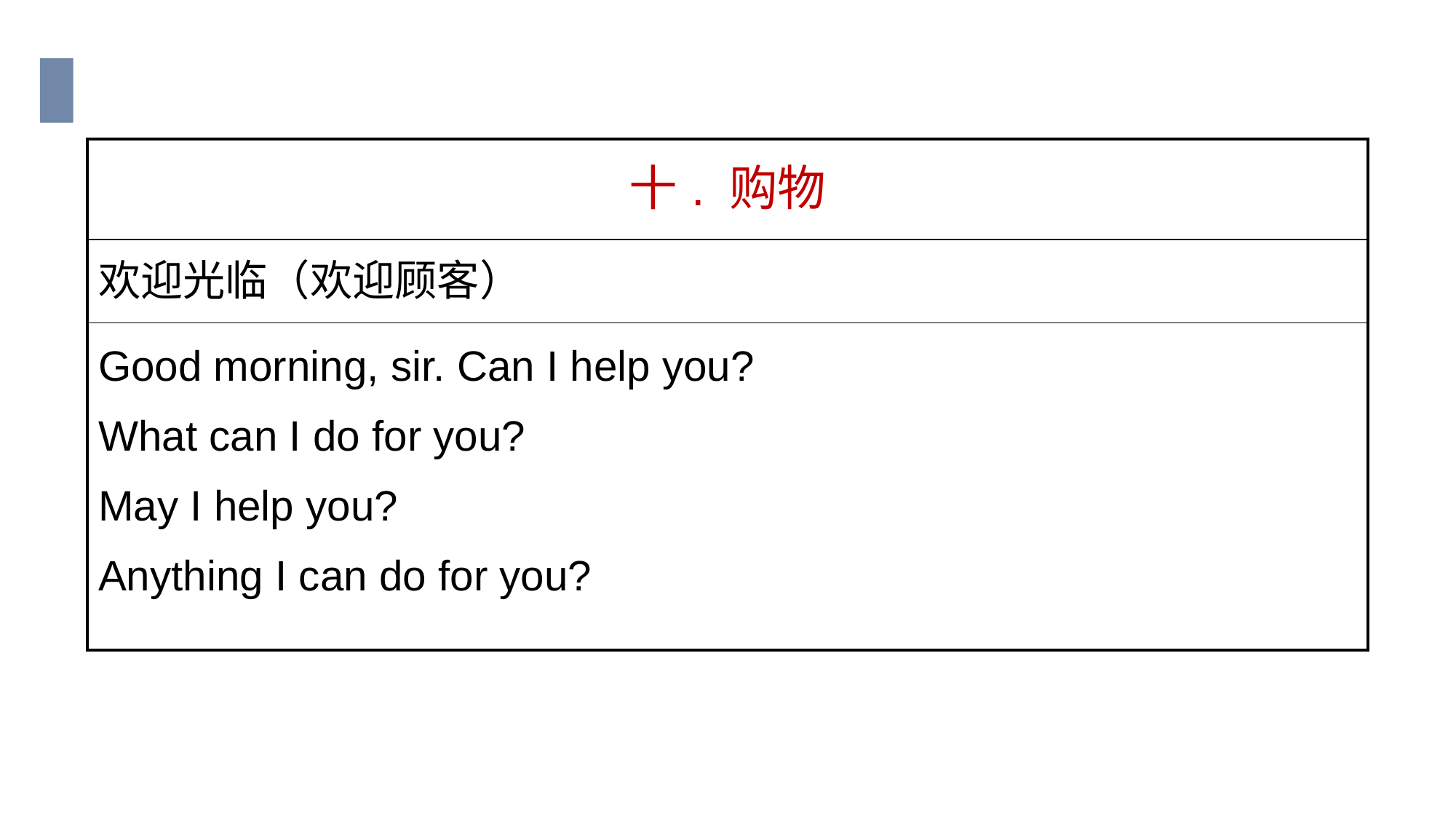

| 十. 购物 |
| --- |
| 欢迎光临（欢迎顾客） |
| Good morning, sir. Can I help you? What can I do for you? May I help you? Anything I can do for you? |